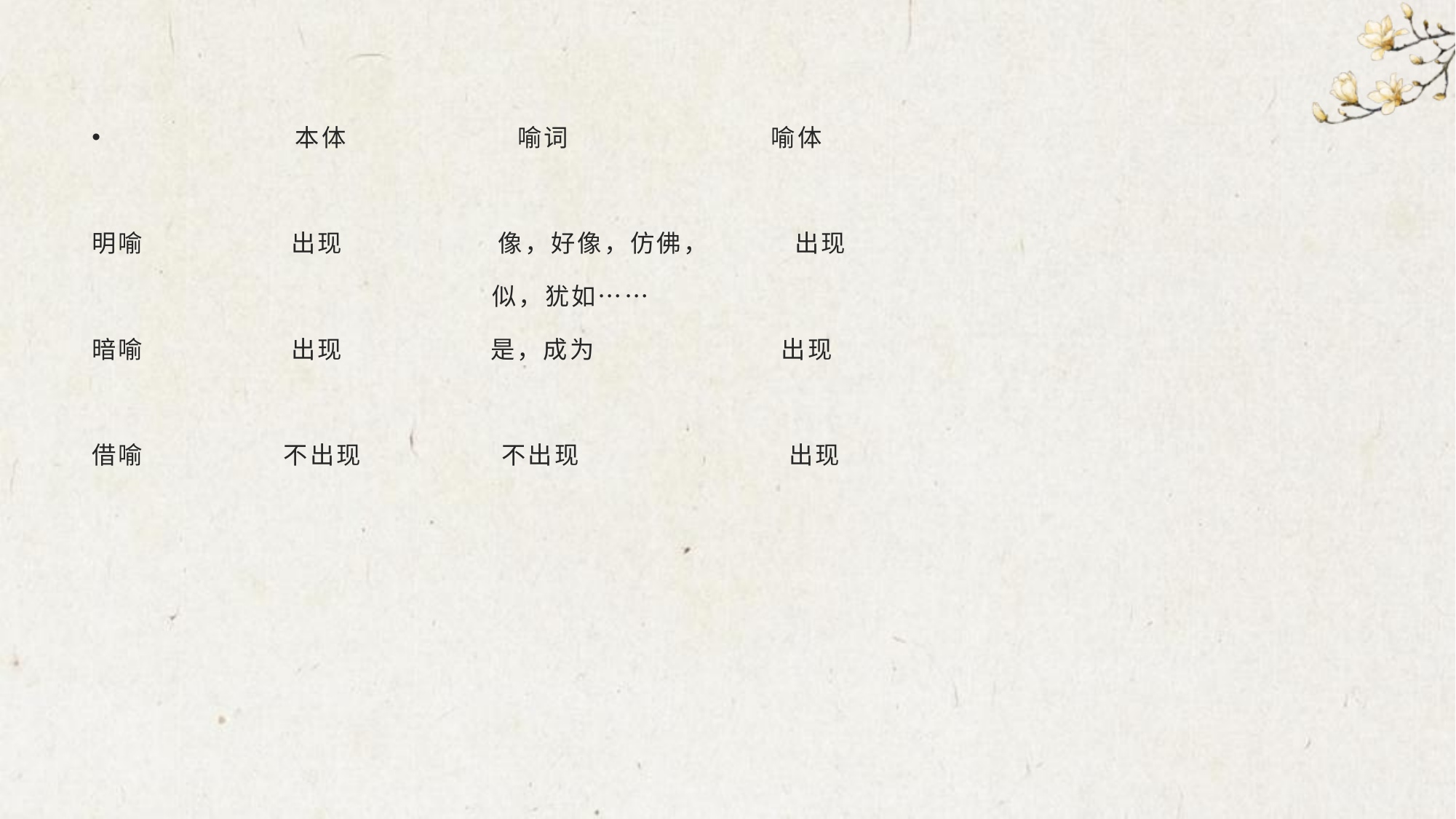

#
                      本体                      喻词                          喻体

明喻                   出现                    像，好像，仿佛，           出现
                                                   似，犹如……
暗喻                   出现                   是，成为                        出现

借喻                  不出现                  不出现                           出现